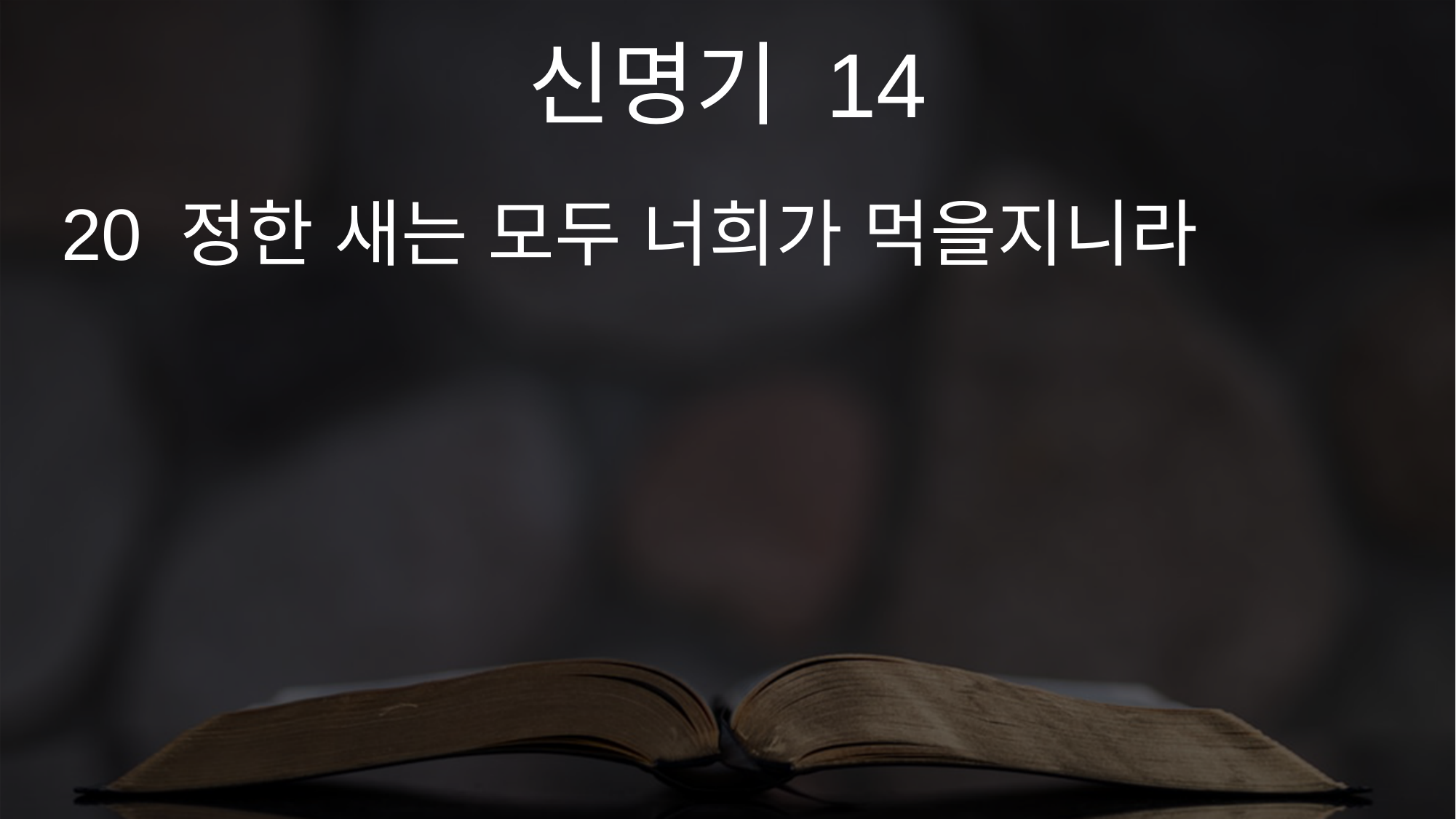

신명기 14
20 정한 새는 모두 너희가 먹을지니라